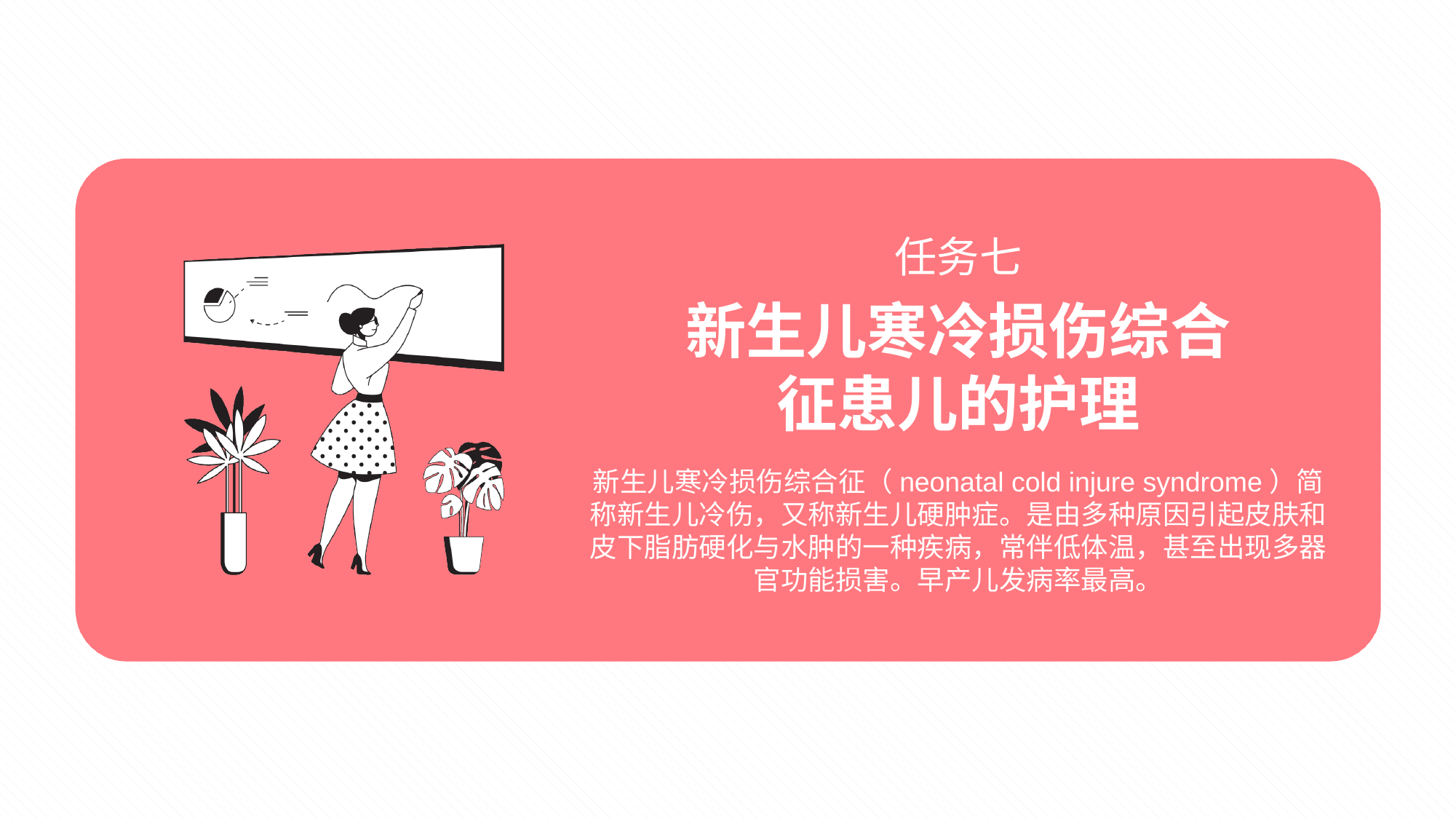

# 任务七
新生儿寒冷损伤综合征患儿的护理
新生儿寒冷损伤综合征（neonatal cold injure syndrome）简称新生儿冷伤，又称新生儿硬肿症。是由多种原因引起皮肤和皮下脂肪硬化与水肿的一种疾病，常伴低体温，甚至出现多器官功能损害。早产儿发病率最高。